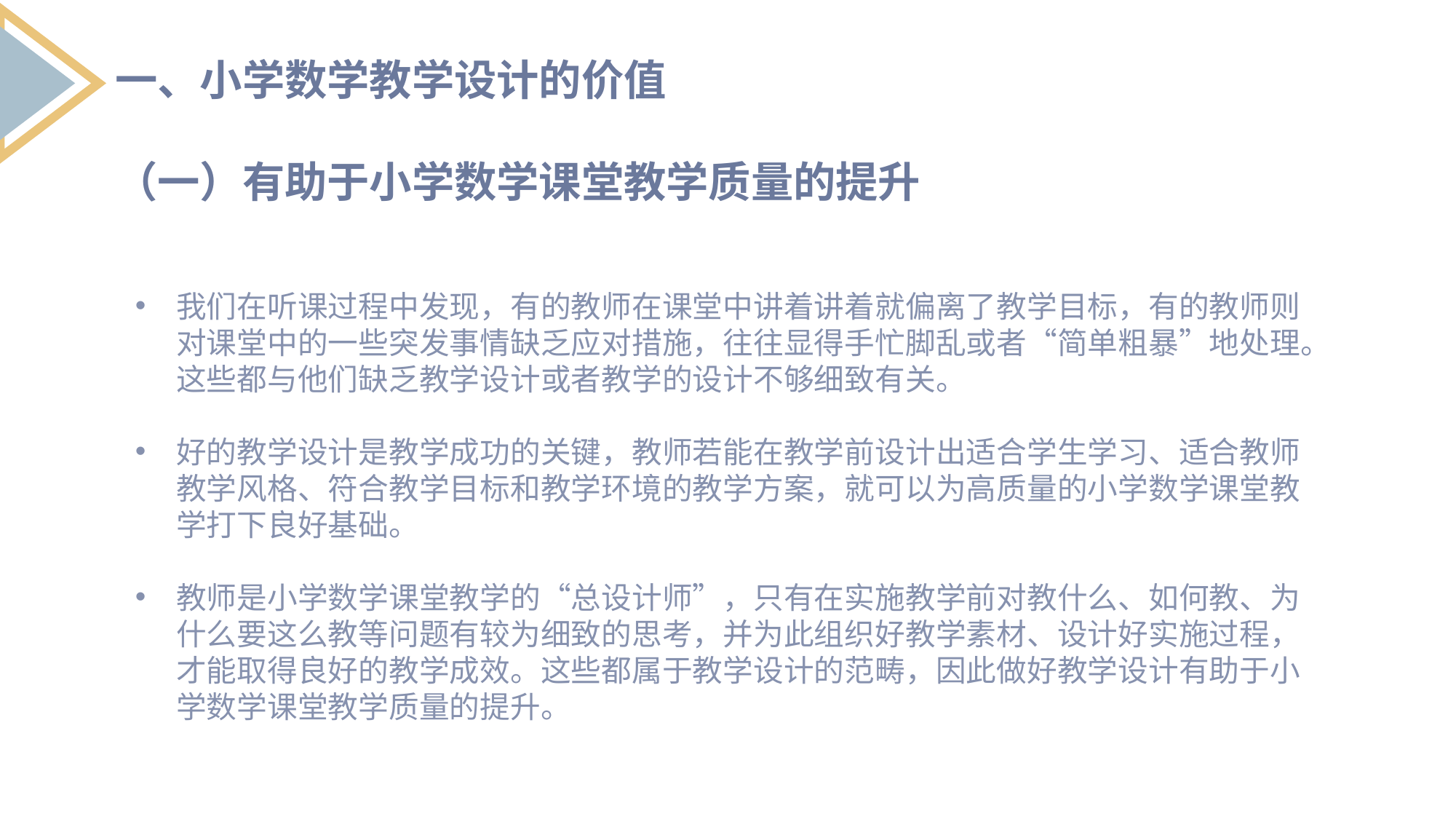

一、小学数学教学设计的价值

（一）有助于小学数学课堂教学质量的提升
我们在听课过程中发现，有的教师在课堂中讲着讲着就偏离了教学目标，有的教师则对课堂中的一些突发事情缺乏应对措施，往往显得手忙脚乱或者“简单粗暴”地处理。这些都与他们缺乏教学设计或者教学的设计不够细致有关。

好的教学设计是教学成功的关键，教师若能在教学前设计出适合学生学习、适合教师教学风格、符合教学目标和教学环境的教学方案，就可以为高质量的小学数学课堂教学打下良好基础。

教师是小学数学课堂教学的“总设计师”，只有在实施教学前对教什么、如何教、为什么要这么教等问题有较为细致的思考，并为此组织好教学素材、设计好实施过程，才能取得良好的教学成效。这些都属于教学设计的范畴，因此做好教学设计有助于小学数学课堂教学质量的提升。